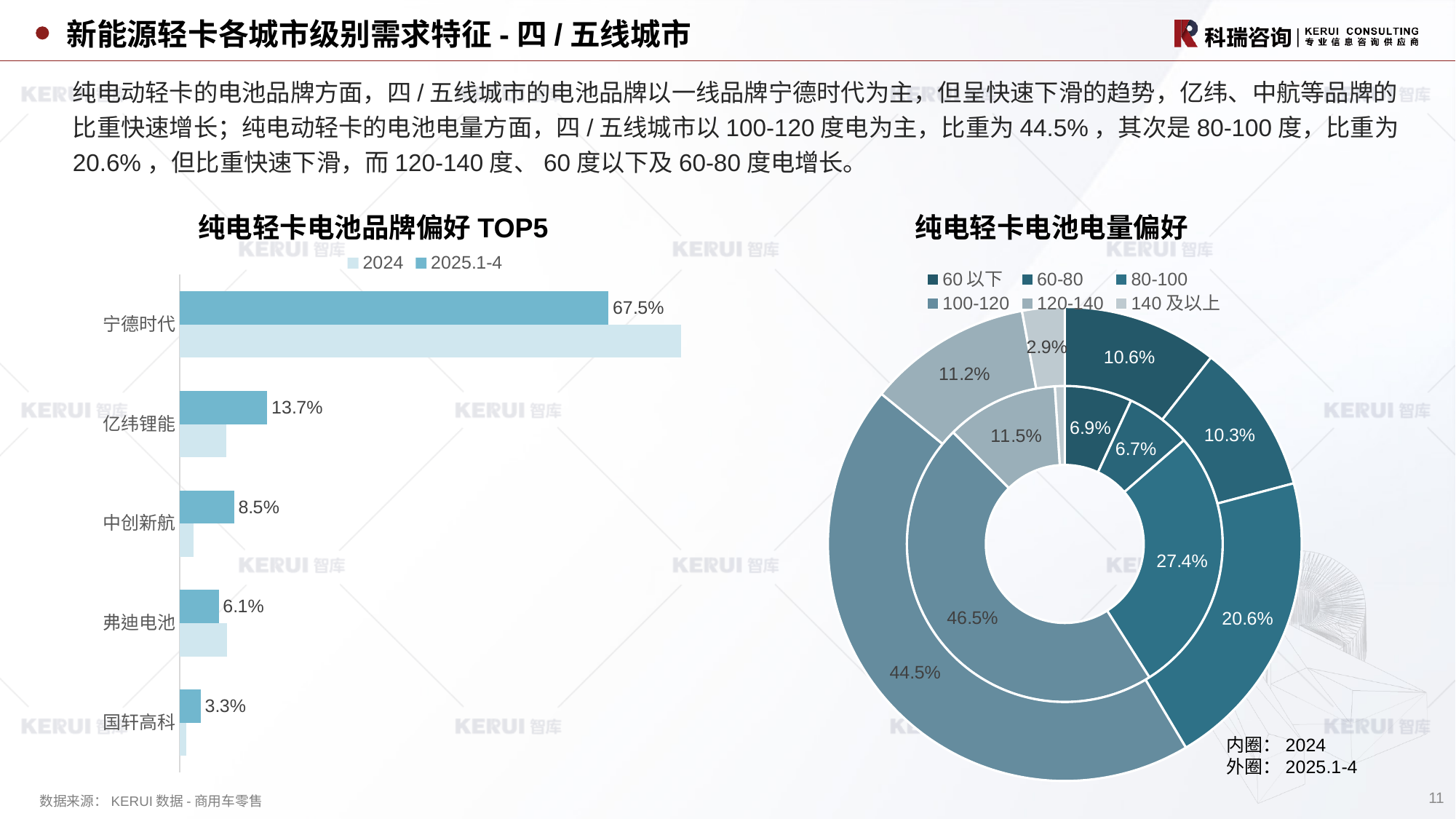

新能源轻卡各城市级别需求特征-四/五线城市
纯电动轻卡的电池品牌方面，四/五线城市的电池品牌以一线品牌宁德时代为主，但呈快速下滑的趋势，亿纬、中航等品牌的比重快速增长；纯电动轻卡的电池电量方面，四/五线城市以100-120度电为主，比重为44.5%，其次是80-100度，比重为20.6%，但比重快速下滑，而120-140度、60度以下及60-80度电增长。
纯电轻卡电池品牌偏好TOP5
纯电轻卡电池电量偏好

### Chart

| Category | 2024.1-4 | 2025.1-4 |
|---|---|---|
| 60以下 | 0.069 | 0.106 |
| 60-80 | 0.067 | 0.103 |
| 80-100 | 0.274 | 0.206 |
| 100-120 | 0.465 | 0.445 |
| 120-140 | 0.115 | 0.112 |
| 140及以上 | 0.01 | 0.029 |
内圈：2024
外圈：2025.1-4

### Chart

| Category | 2025.1-4 | 2024 |
|---|---|---|
| 宁德时代 | 0.6747 | 0.7895 |
| 亿纬锂能 | 0.1374 | 0.0734 |
| 中创新航 | 0.0852 | 0.0216 |
| 弗迪电池 | 0.0612 | 0.0738 |
| 国轩高科 | 0.0327 | 0.0098 |
11
数据来源：KERUI数据-商用车零售